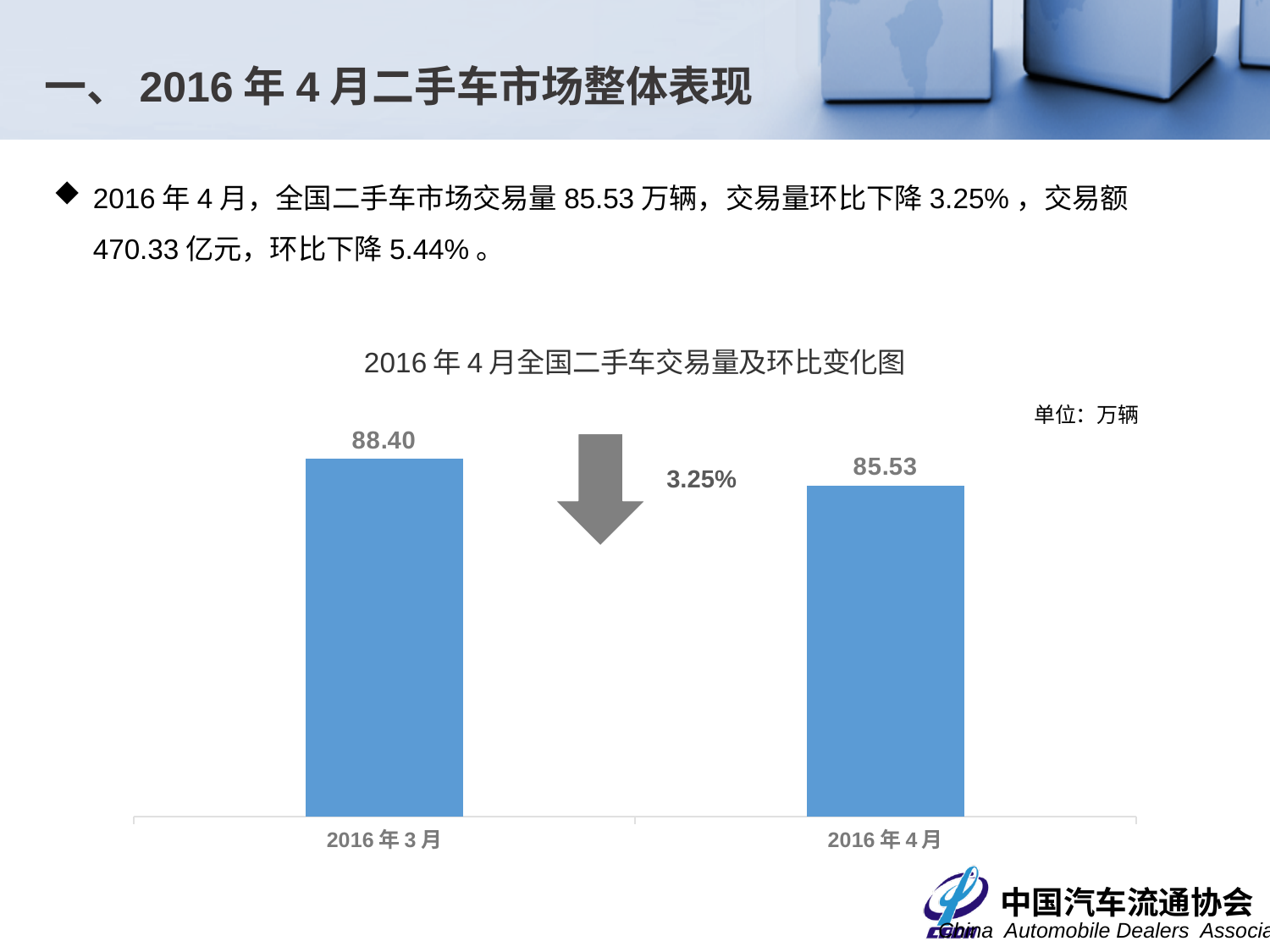

一、2016年4月二手车市场整体表现
2016年4月，全国二手车市场交易量85.53万辆，交易量环比下降3.25%，交易额470.33亿元，环比下降5.44%。

### Chart: 2016年4月全国二手车交易量及环比变化图

| Category |  |
|---|---|
| 42430 | 88.4 |
| 42461 | 85.53 |
单位：万辆

3.25%